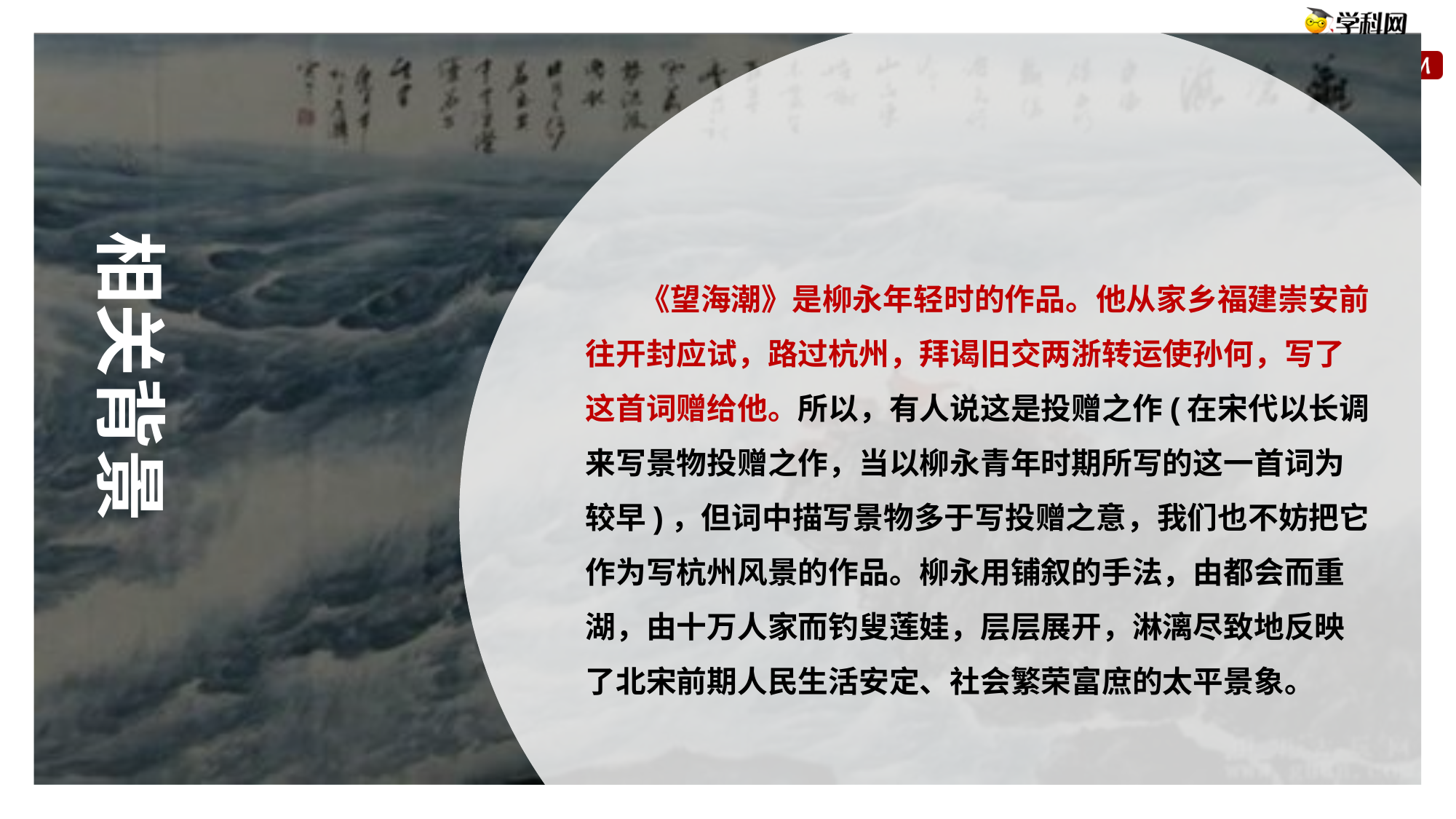

相关背景

《望海潮》是柳永年轻时的作品。他从家乡福建崇安前往开封应试，路过杭州，拜谒旧交两浙转运使孙何，写了这首词赠给他。所以，有人说这是投赠之作(在宋代以长调来写景物投赠之作，当以柳永青年时期所写的这一首词为较早)，但词中描写景物多于写投赠之意，我们也不妨把它作为写杭州风景的作品。柳永用铺叙的手法，由都会而重湖，由十万人家而钓叟莲娃，层层展开，淋漓尽致地反映了北宋前期人民生活安定、社会繁荣富庶的太平景象。